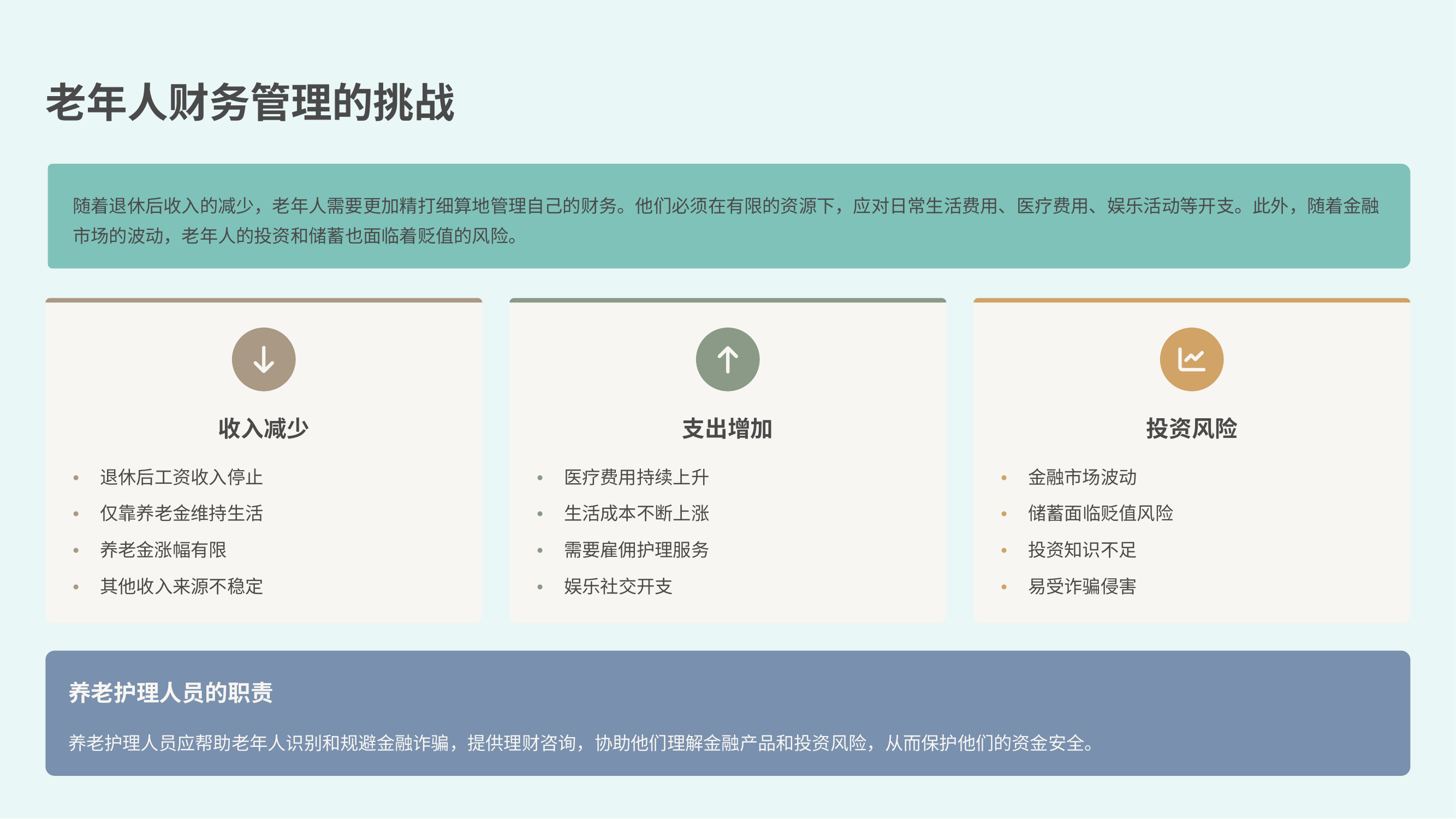

老年人财务管理的挑战

随着退休后收入的减少，老年人需要更加精打细算地管理自己的财务。他们必须在有限的资源下，应对日常生活费用、医疗费用、娱乐活动等开支。此外，随着金融市场的波动，老年人的投资和储蓄也面临着贬值的风险。

收入减少
支出增加
投资风险
•
退休后工资收入停止
•
医疗费用持续上升
•
金融市场波动
•
仅靠养老金维持生活
•
生活成本不断上涨
•
储蓄面临贬值风险
•
养老金涨幅有限
•
需要雇佣护理服务
•
投资知识不足
•
其他收入来源不稳定
•
娱乐社交开支
•
易受诈骗侵害

养老护理人员的职责
养老护理人员应帮助老年人识别和规避金融诈骗，提供理财咨询，协助他们理解金融产品和投资风险，从而保护他们的资金安全。